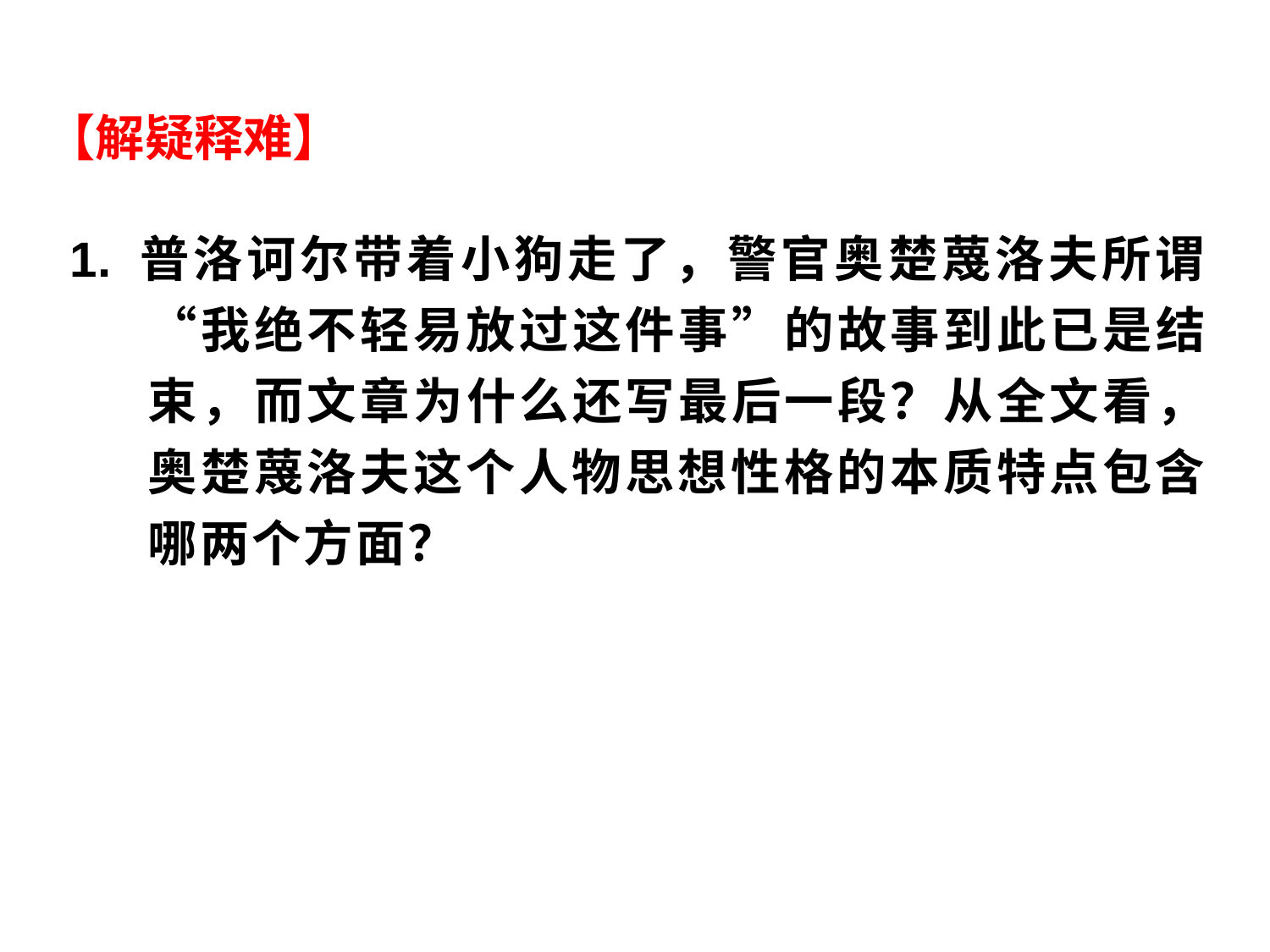

【解疑释难】
1. 普洛诃尔带着小狗走了，警官奥楚蔑洛夫所谓“我绝不轻易放过这件事”的故事到此已是结束，而文章为什么还写最后一段？从全文看，奥楚蔑洛夫这个人物思想性格的本质特点包含哪两个方面？